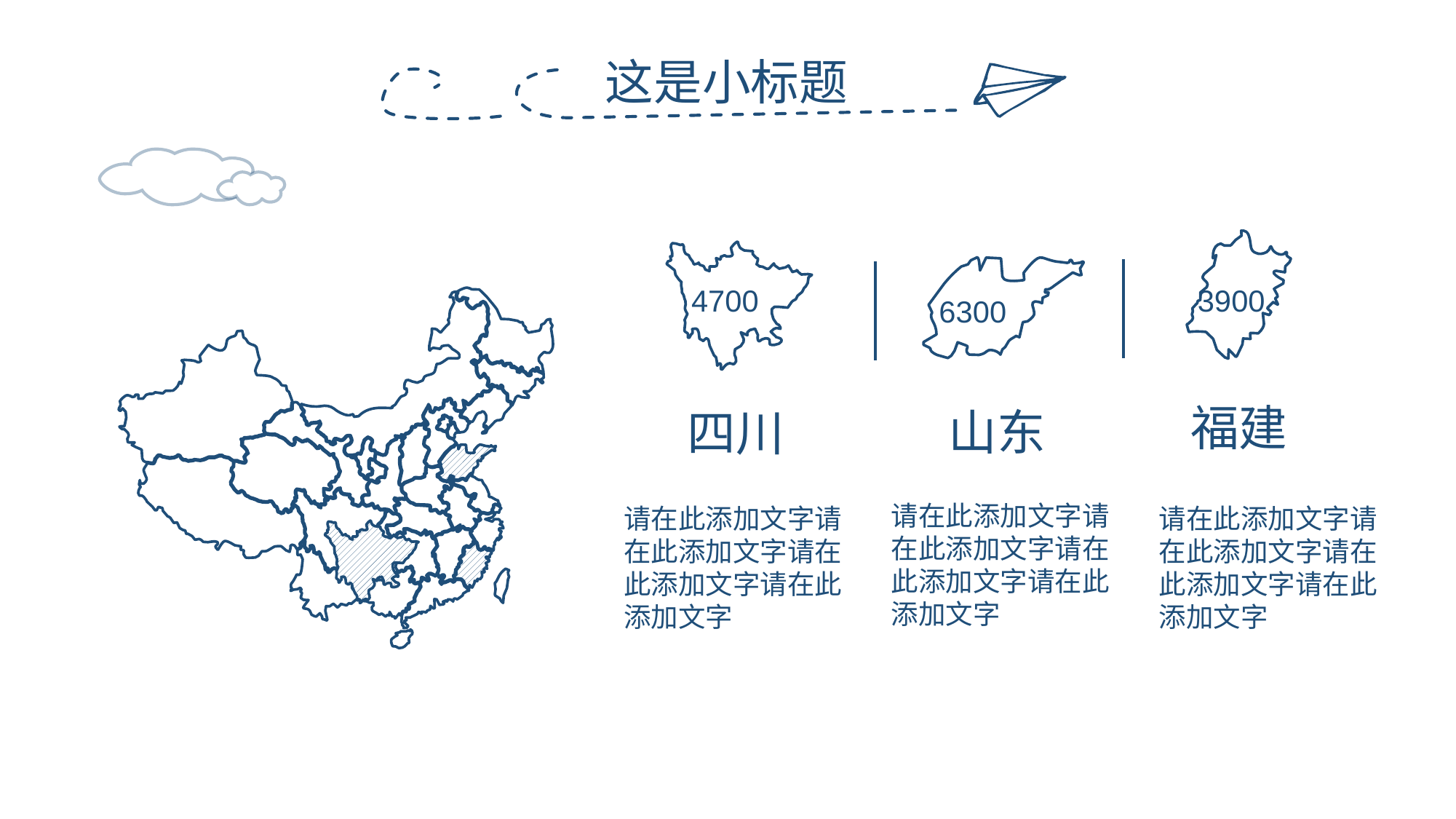

这是小标题

4700
3900

6300
福建
山东
四川
请在此添加文字请在此添加文字请在此添加文字请在此添加文字
请在此添加文字请在此添加文字请在此添加文字请在此添加文字
请在此添加文字请在此添加文字请在此添加文字请在此添加文字